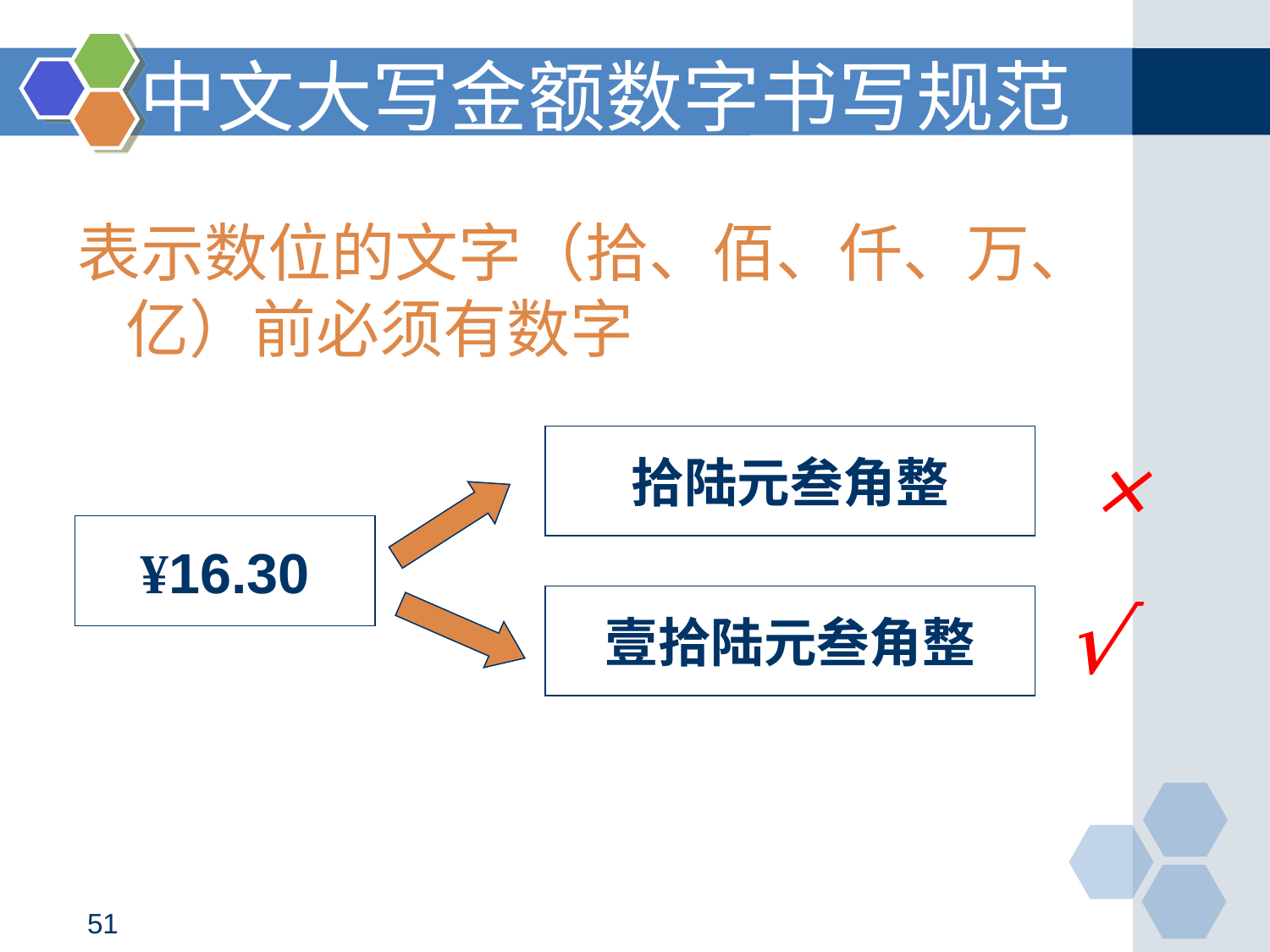

中文大写金额数字书写规范
# 表示数位的文字（拾、佰、仟、万、亿）前必须有数字
拾陆元叁角整
×

¥16.30
壹拾陆元叁角整
√